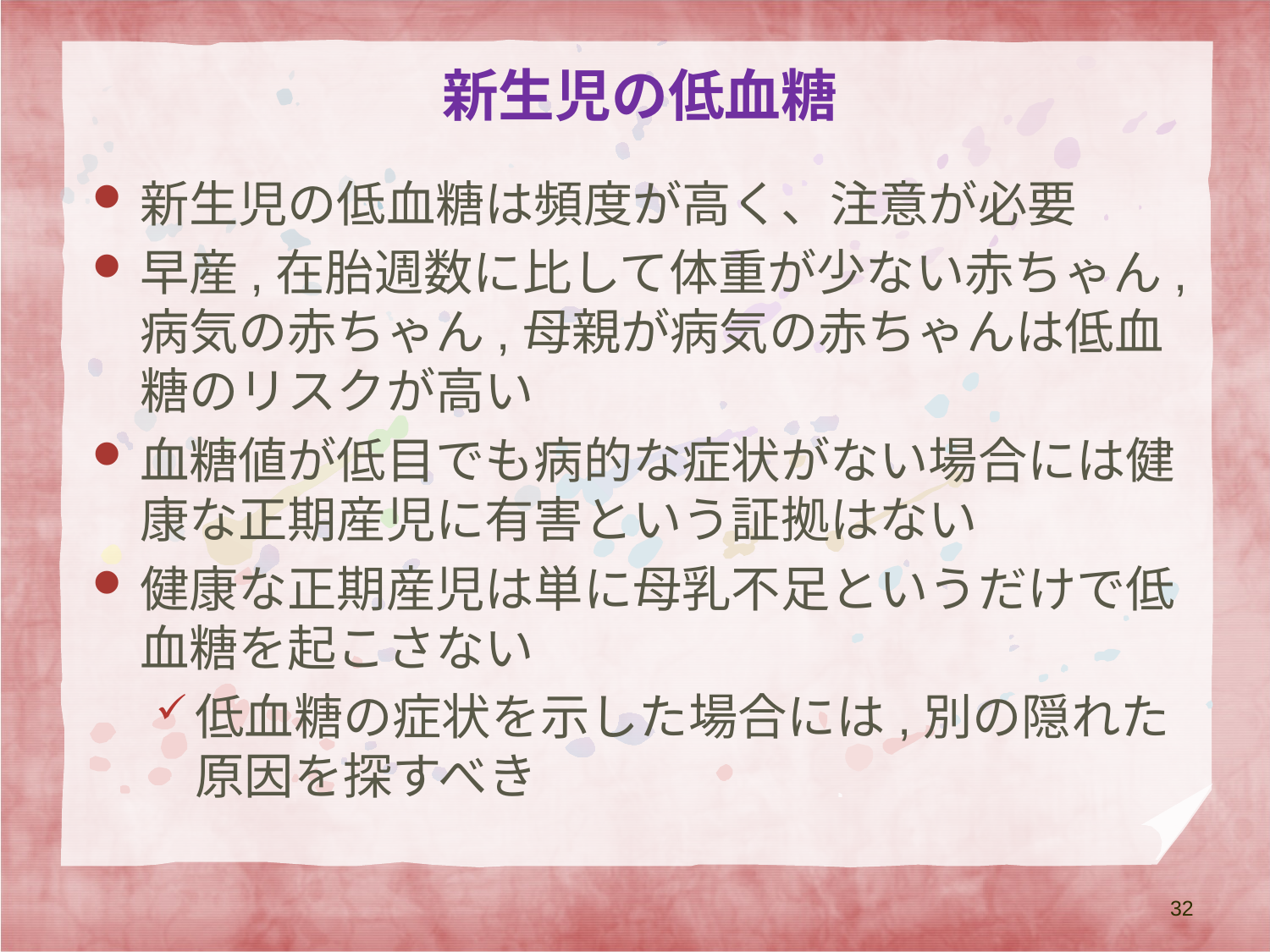

# 新生児の低血糖
新生児の低血糖は頻度が高く、注意が必要
早産,在胎週数に比して体重が少ない赤ちゃん,病気の赤ちゃん,母親が病気の赤ちゃんは低血糖のリスクが高い
血糖値が低目でも病的な症状がない場合には健康な正期産児に有害という証拠はない
健康な正期産児は単に母乳不足というだけで低血糖を起こさない
低血糖の症状を示した場合には,別の隠れた原因を探すべき

32